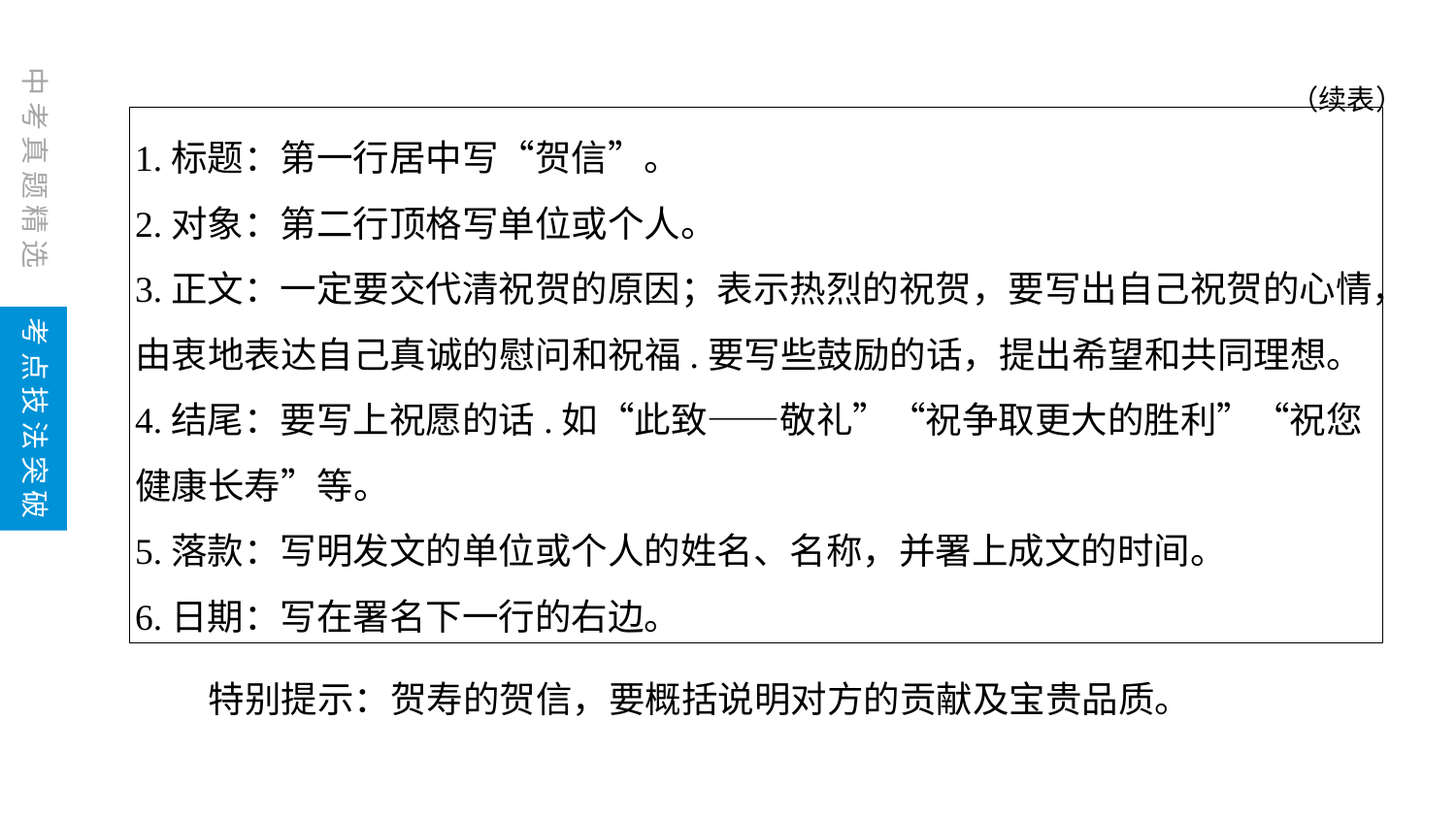

（续表）
1.标题：第一行居中写“贺信”。
2.对象：第二行顶格写单位或个人。
3.正文：一定要交代清祝贺的原因；表示热烈的祝贺，要写出自己祝贺的心情，由衷地表达自己真诚的慰问和祝福.要写些鼓励的话，提出希望和共同理想。
4.结尾：要写上祝愿的话.如“此致——敬礼”“祝争取更大的胜利”“祝您健康长寿”等。
5.落款：写明发文的单位或个人的姓名、名称，并署上成文的时间。
6.日期：写在署名下一行的右边。
　　特别提示：贺寿的贺信，要概括说明对方的贡献及宝贵品质。